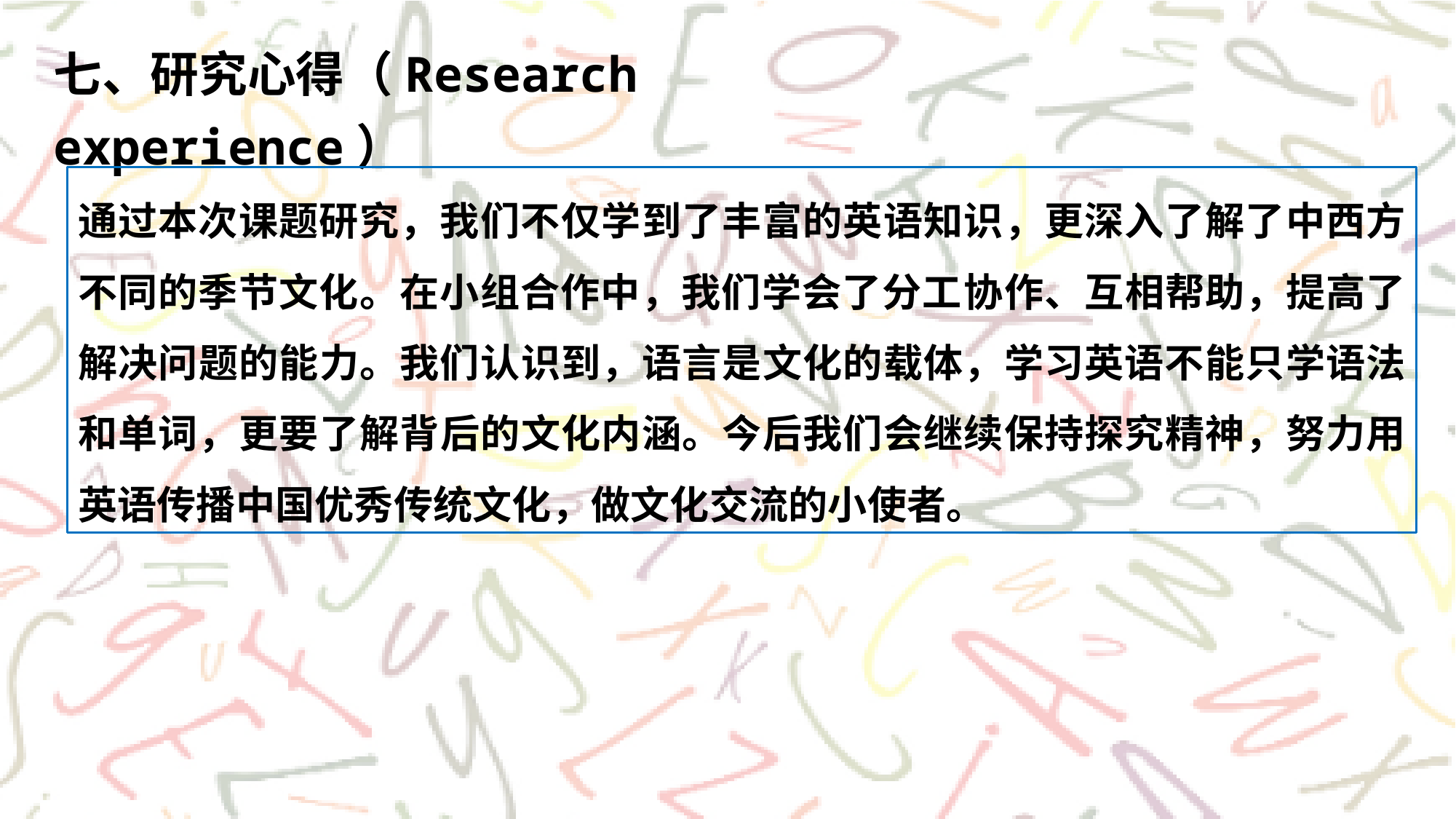

七、研究心得（Research experience）
通过本次课题研究，我们不仅学到了丰富的英语知识，更深入了解了中西方不同的季节文化。在小组合作中，我们学会了分工协作、互相帮助，提高了解决问题的能力。我们认识到，语言是文化的载体，学习英语不能只学语法和单词，更要了解背后的文化内涵。今后我们会继续保持探究精神，努力用英语传播中国优秀传统文化，做文化交流的小使者。